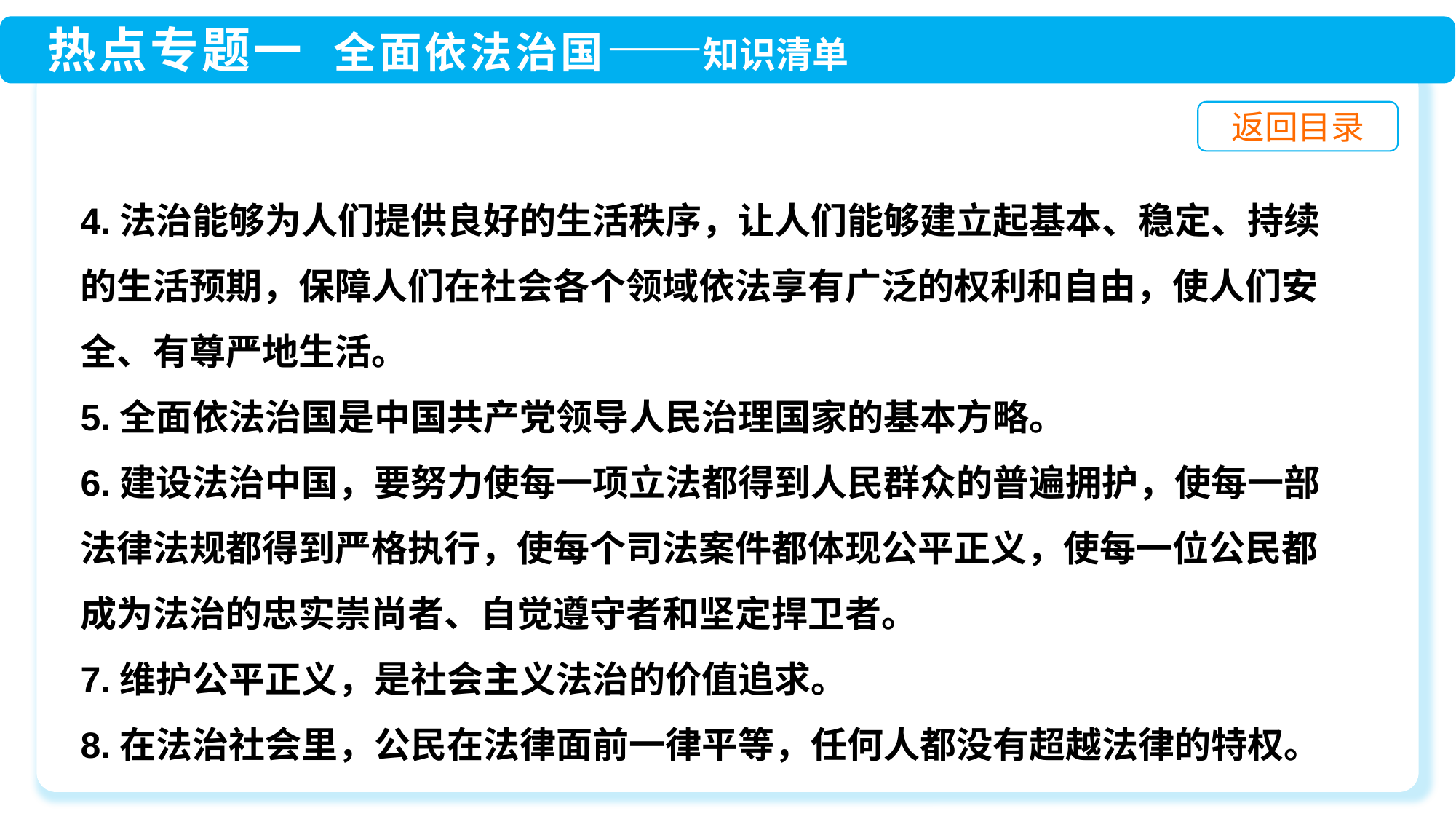

4.法治能够为人们提供良好的生活秩序，让人们能够建立起基本、稳定、持续的生活预期，保障人们在社会各个领域依法享有广泛的权利和自由，使人们安全、有尊严地生活。
5.全面依法治国是中国共产党领导人民治理国家的基本方略。
6.建设法治中国，要努力使每一项立法都得到人民群众的普遍拥护，使每一部法律法规都得到严格执行，使每个司法案件都体现公平正义，使每一位公民都成为法治的忠实崇尚者、自觉遵守者和坚定捍卫者。
7.维护公平正义，是社会主义法治的价值追求。
8.在法治社会里，公民在法律面前一律平等，任何人都没有超越法律的特权。